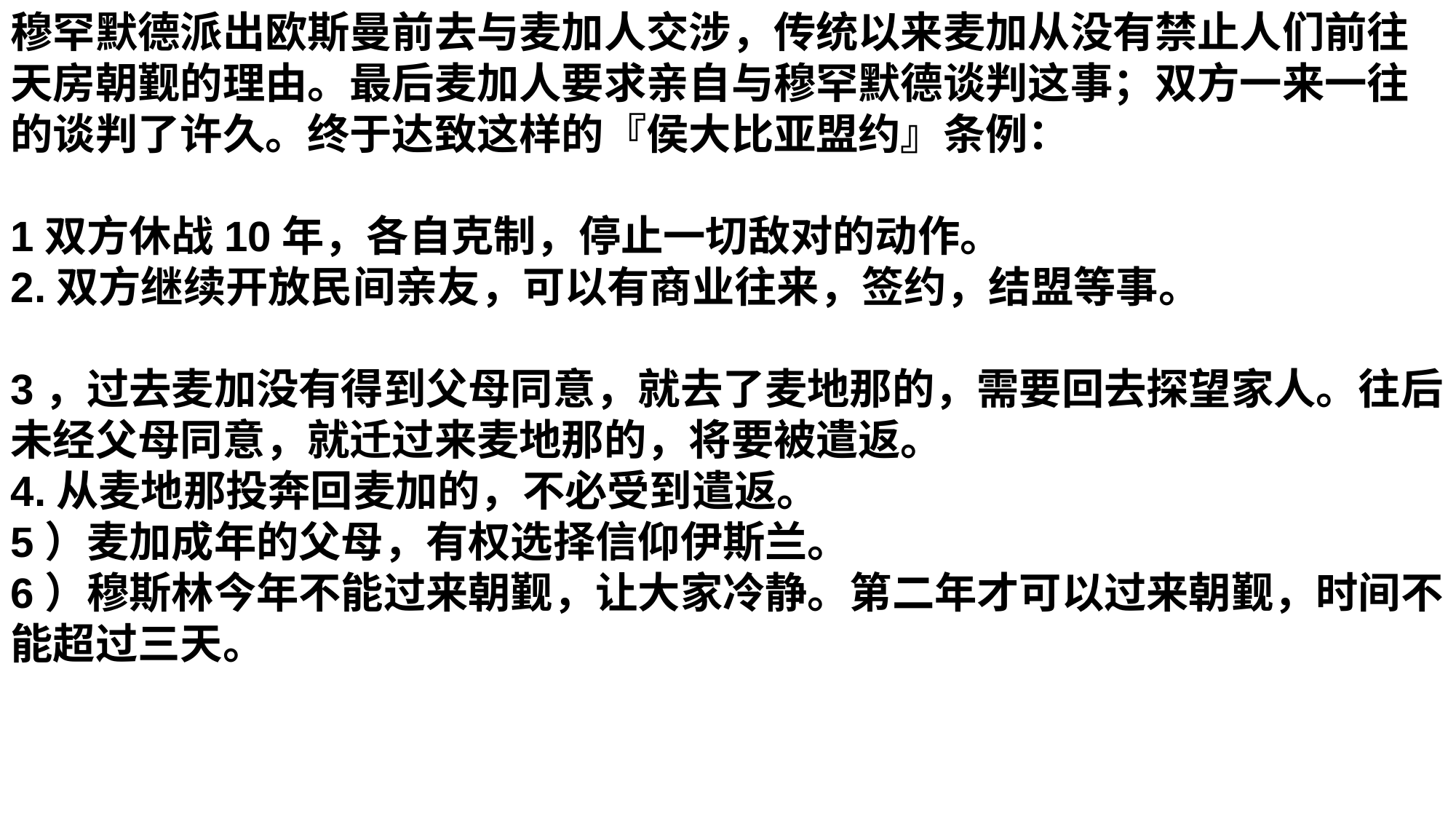

穆罕默德派出欧斯曼前去与麦加人交涉，传统以来麦加从没有禁止人们前往天房朝觐的理由。最后麦加人要求亲自与穆罕默德谈判这事；双方一来一往的谈判了许久。终于达致这样的『侯大比亚盟约』条例：

1双方休战10年，各自克制，停止一切敌对的动作。
2.双方继续开放民间亲友，可以有商业往来，签约，结盟等事。

3，过去麦加没有得到父母同意，就去了麦地那的，需要回去探望家人。往后未经父母同意，就迁过来麦地那的，将要被遣返。
4.从麦地那投奔回麦加的，不必受到遣返。
5）麦加成年的父母，有权选择信仰伊斯兰。
6）穆斯林今年不能过来朝觐，让大家冷静。第二年才可以过来朝觐，时间不能超过三天。